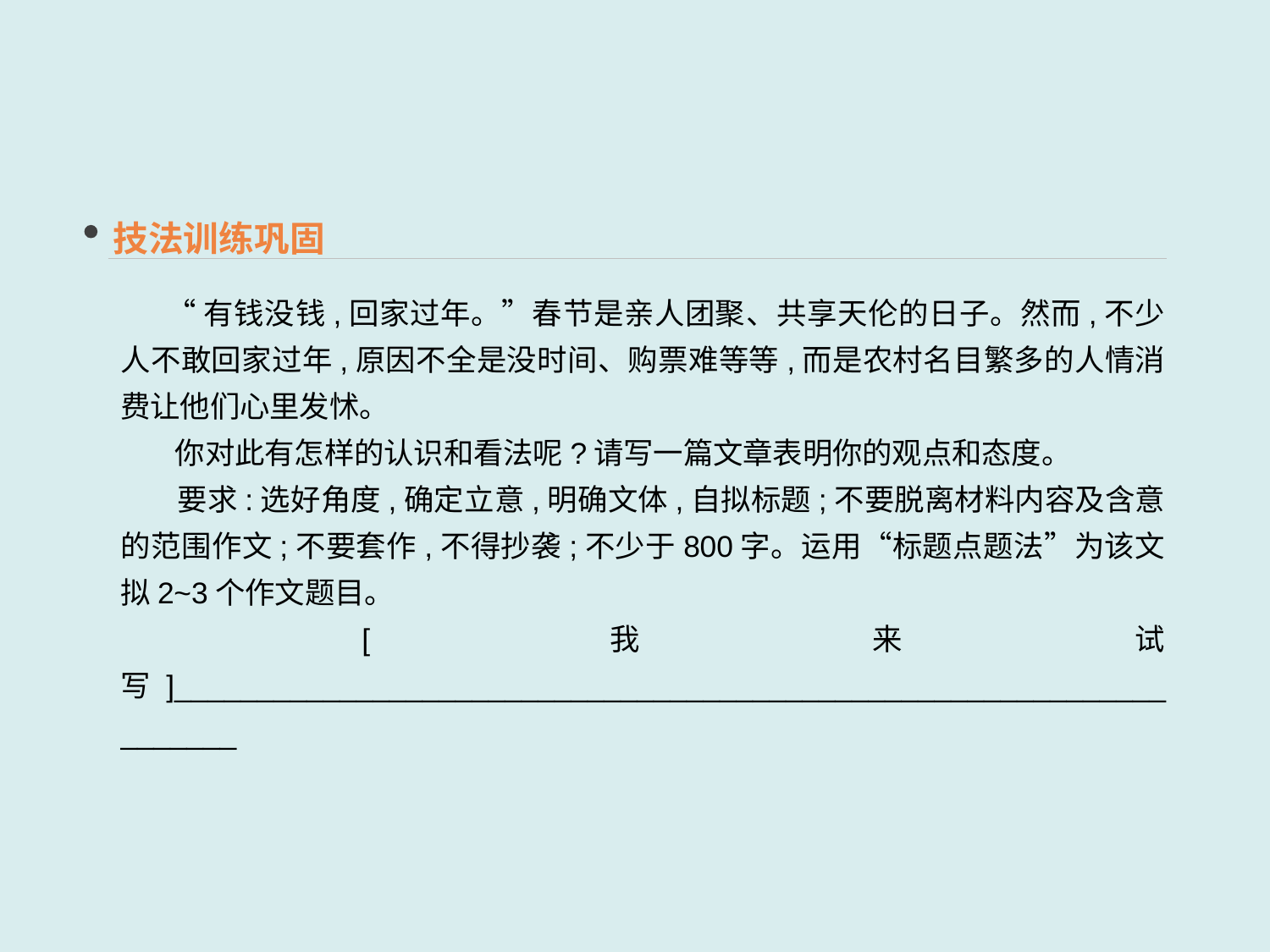

技法训练巩固

      “有钱没钱,回家过年。”春节是亲人团聚、共享天伦的日子。然而,不少人不敢回家过年,原因不全是没时间、购票难等等,而是农村名目繁多的人情消费让他们心里发怵。
       你对此有怎样的认识和看法呢?请写一篇文章表明你的观点和态度。
       要求:选好角度,确定立意,明确文体,自拟标题;不要脱离材料内容及含意的范围作文;不要套作,不得抄袭;不少于800字。运用“标题点题法”为该文拟2~3个作文题目。
 [我来试写]___________________________________________________________________